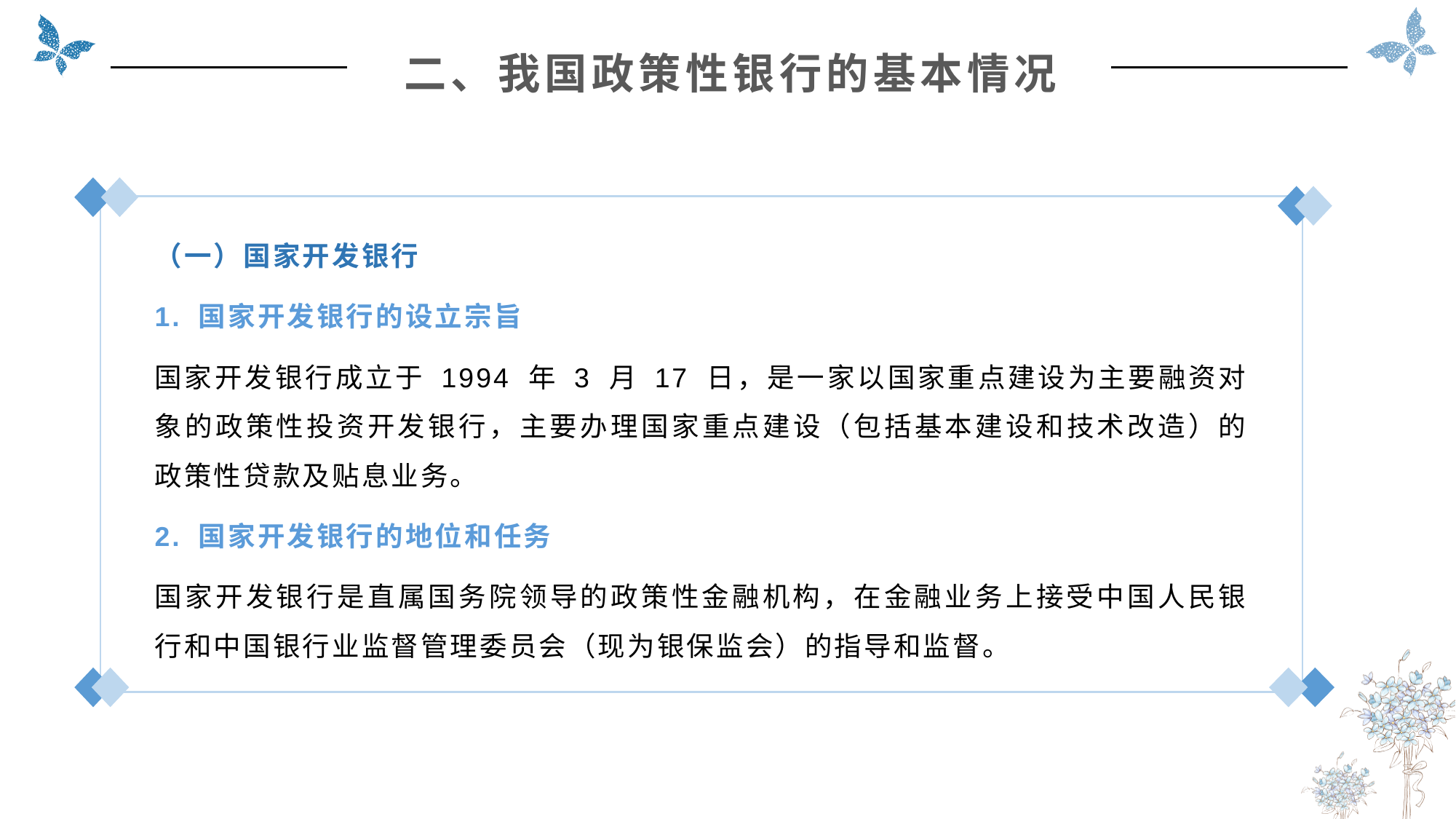

二、我国政策性银行的基本情况

（一）国家开发银行
1. 国家开发银行的设立宗旨
国家开发银行成立于 1994 年 3 月 17 日，是一家以国家重点建设为主要融资对象的政策性投资开发银行，主要办理国家重点建设（包括基本建设和技术改造）的政策性贷款及贴息业务。
2. 国家开发银行的地位和任务
国家开发银行是直属国务院领导的政策性金融机构，在金融业务上接受中国人民银行和中国银行业监督管理委员会（现为银保监会）的指导和监督。